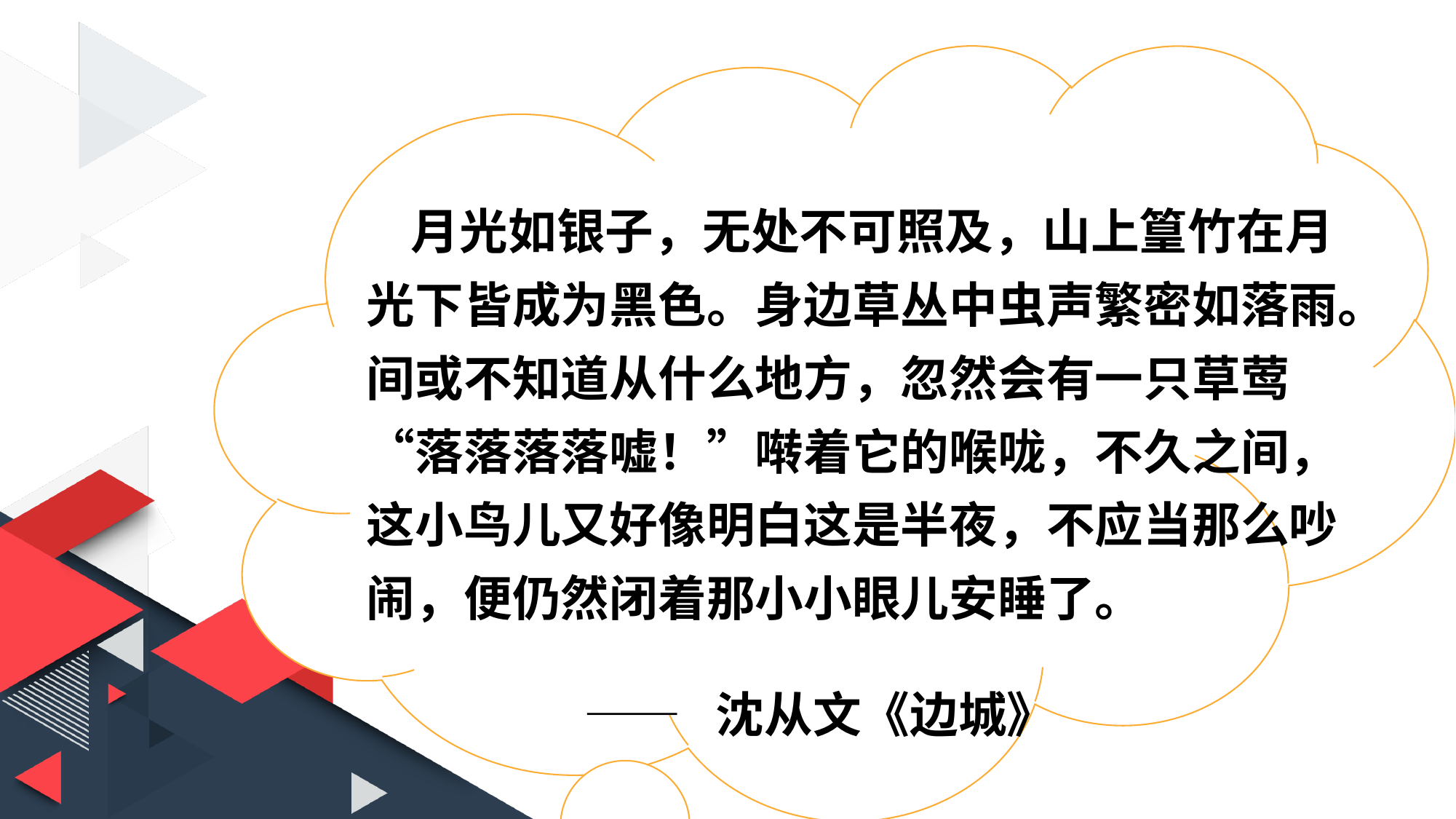

月光如银子，无处不可照及，山上篁竹在月光下皆成为黑色。身边草丛中虫声繁密如落雨。间或不知道从什么地方，忽然会有一只草莺“落落落落嘘！”啭着它的喉咙，不久之间，这小鸟儿又好像明白这是半夜，不应当那么吵闹，便仍然闭着那小小眼儿安睡了。

                    ——  沈从文《边城》